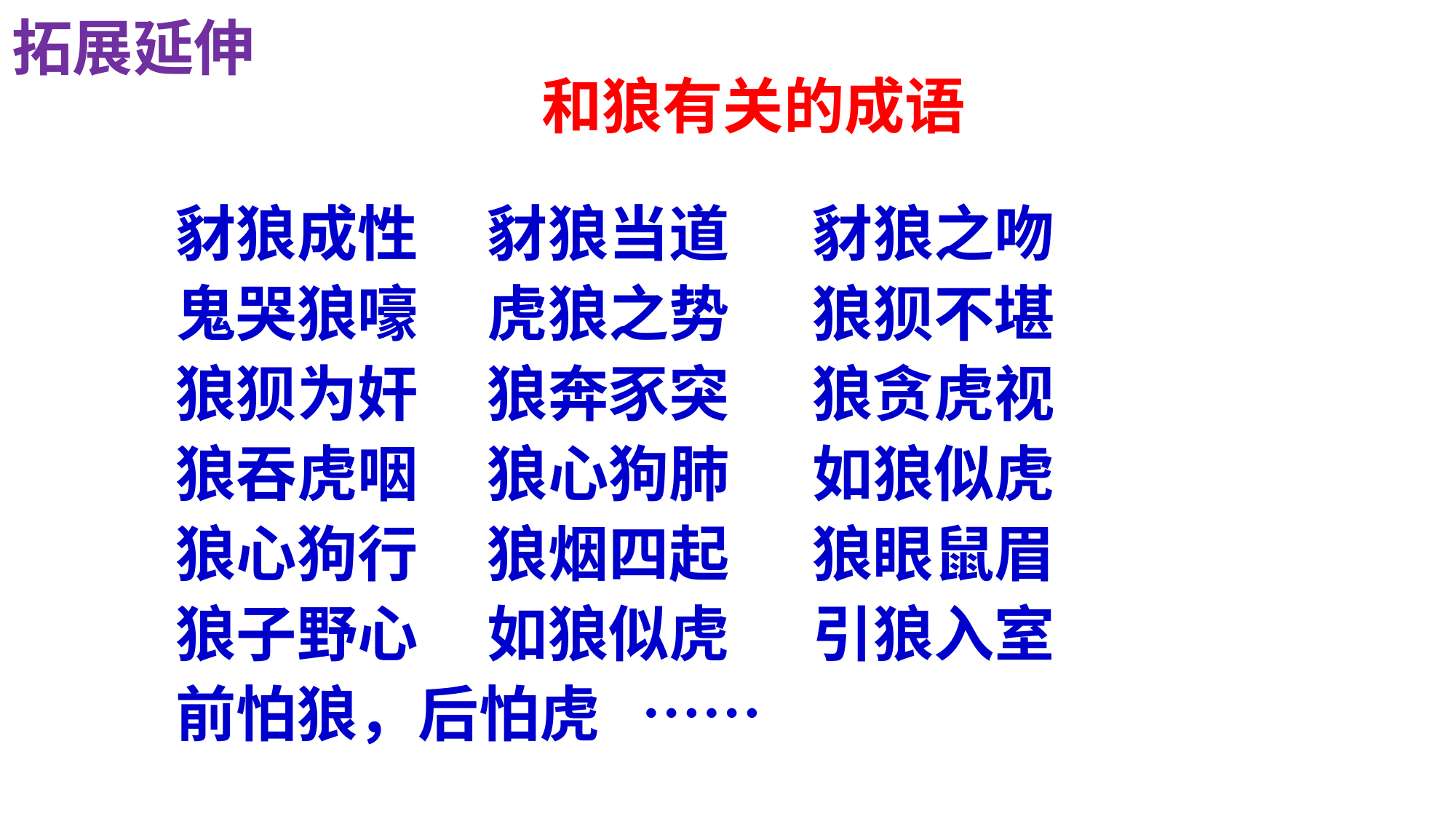

拓展延伸
和狼有关的成语
豺狼成性     豺狼当道      豺狼之吻
鬼哭狼嚎     虎狼之势      狼狈不堪
狼狈为奸     狼奔豕突      狼贪虎视
狼吞虎咽     狼心狗肺      如狼似虎
狼心狗行     狼烟四起      狼眼鼠眉
狼子野心     如狼似虎      引狼入室
前怕狼，后怕虎   ……